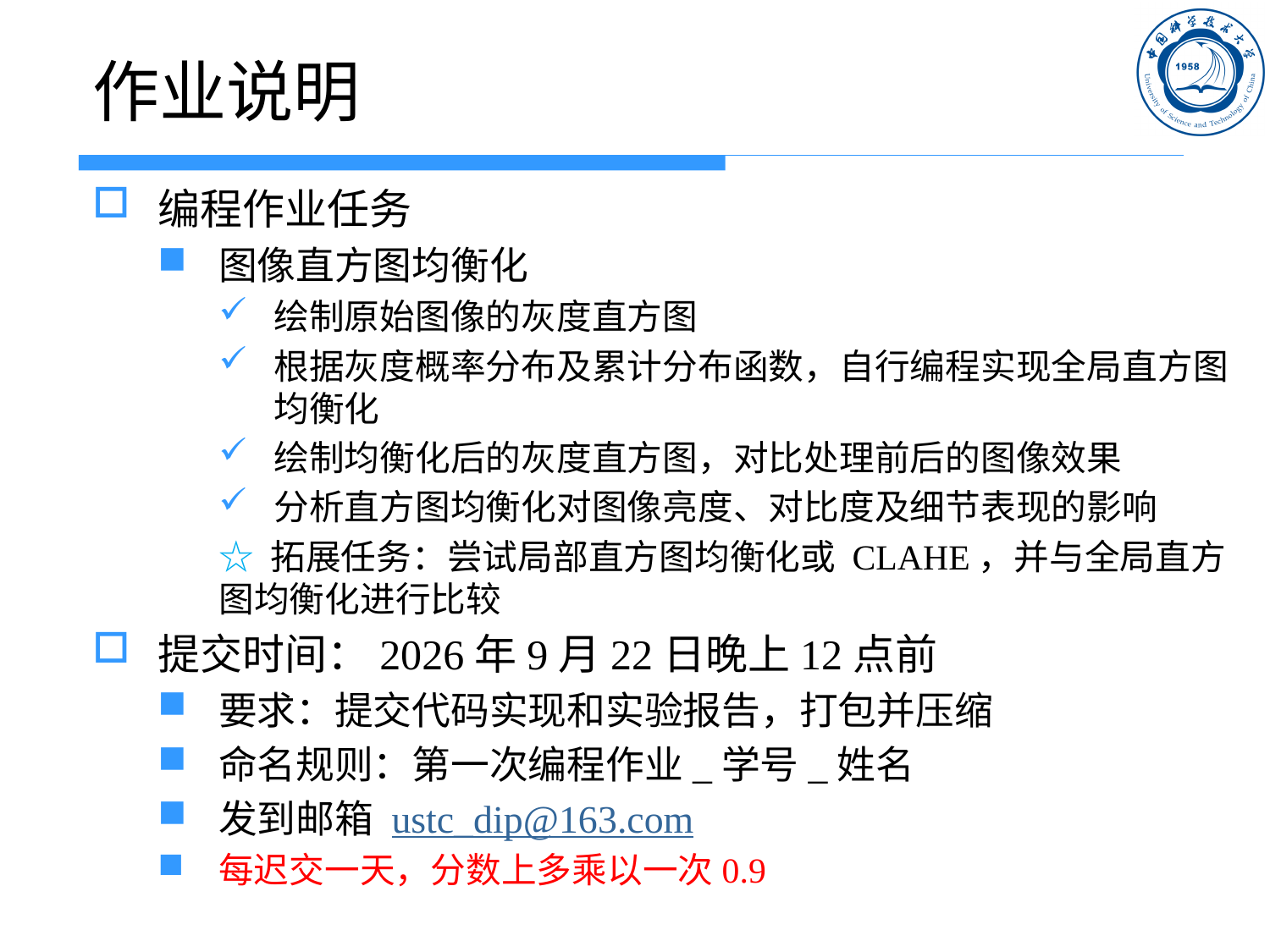

# 作业说明
编程作业任务
图像直方图均衡化
绘制原始图像的灰度直方图
根据灰度概率分布及累计分布函数，自行编程实现全局直方图均衡化
绘制均衡化后的灰度直方图，对比处理前后的图像效果
分析直方图均衡化对图像亮度、对比度及细节表现的影响
☆ 拓展任务：尝试局部直方图均衡化或 CLAHE，并与全局直方图均衡化进行比较
提交时间：2026年9月22日晚上12点前
要求：提交代码实现和实验报告，打包并压缩
命名规则：第一次编程作业_学号_姓名
发到邮箱 ustc_dip@163.com
每迟交一天，分数上多乘以一次0.9